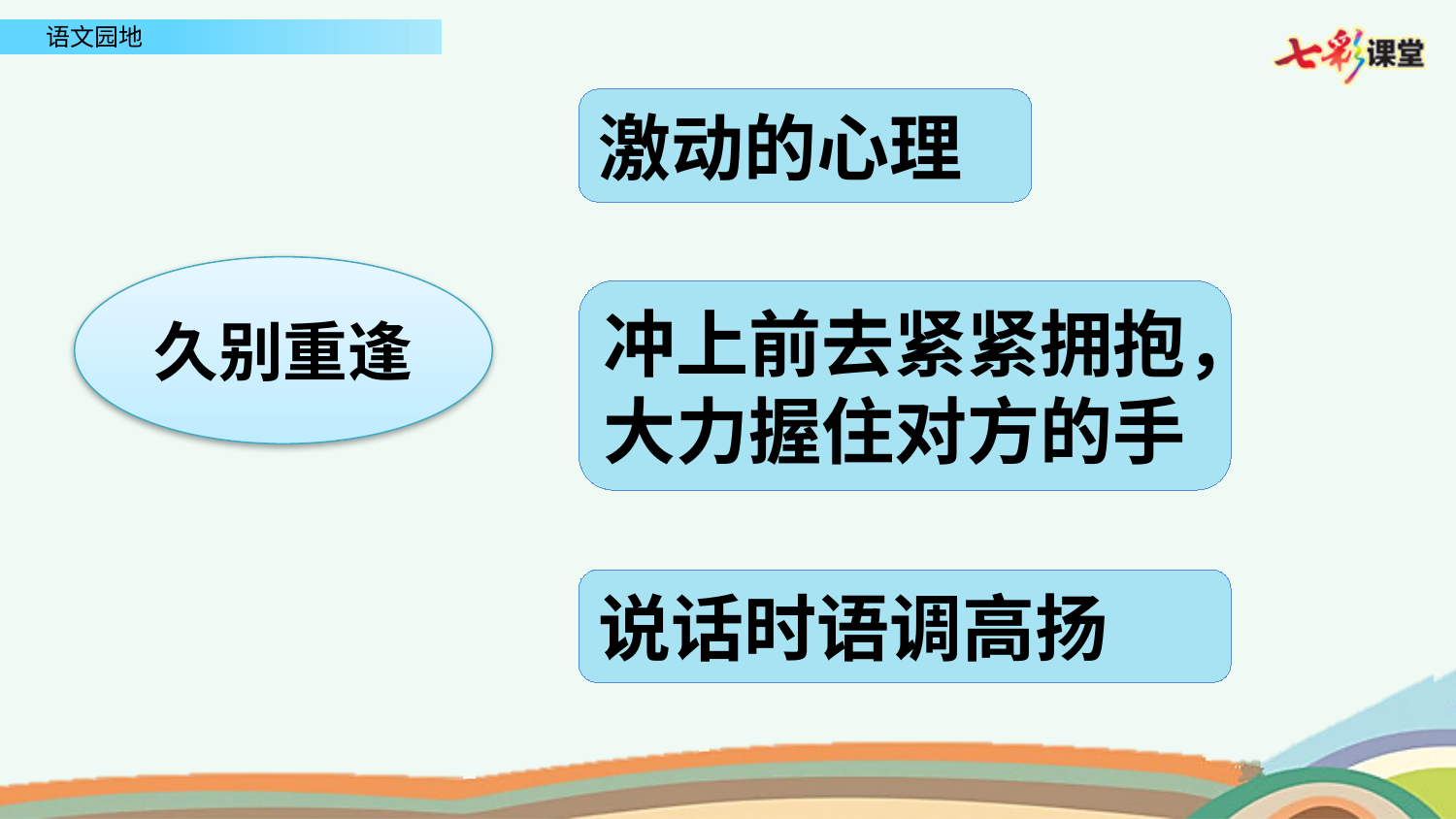

激动的心理
久别重逢
冲上前去紧紧拥抱，大力握住对方的手
说话时语调高扬